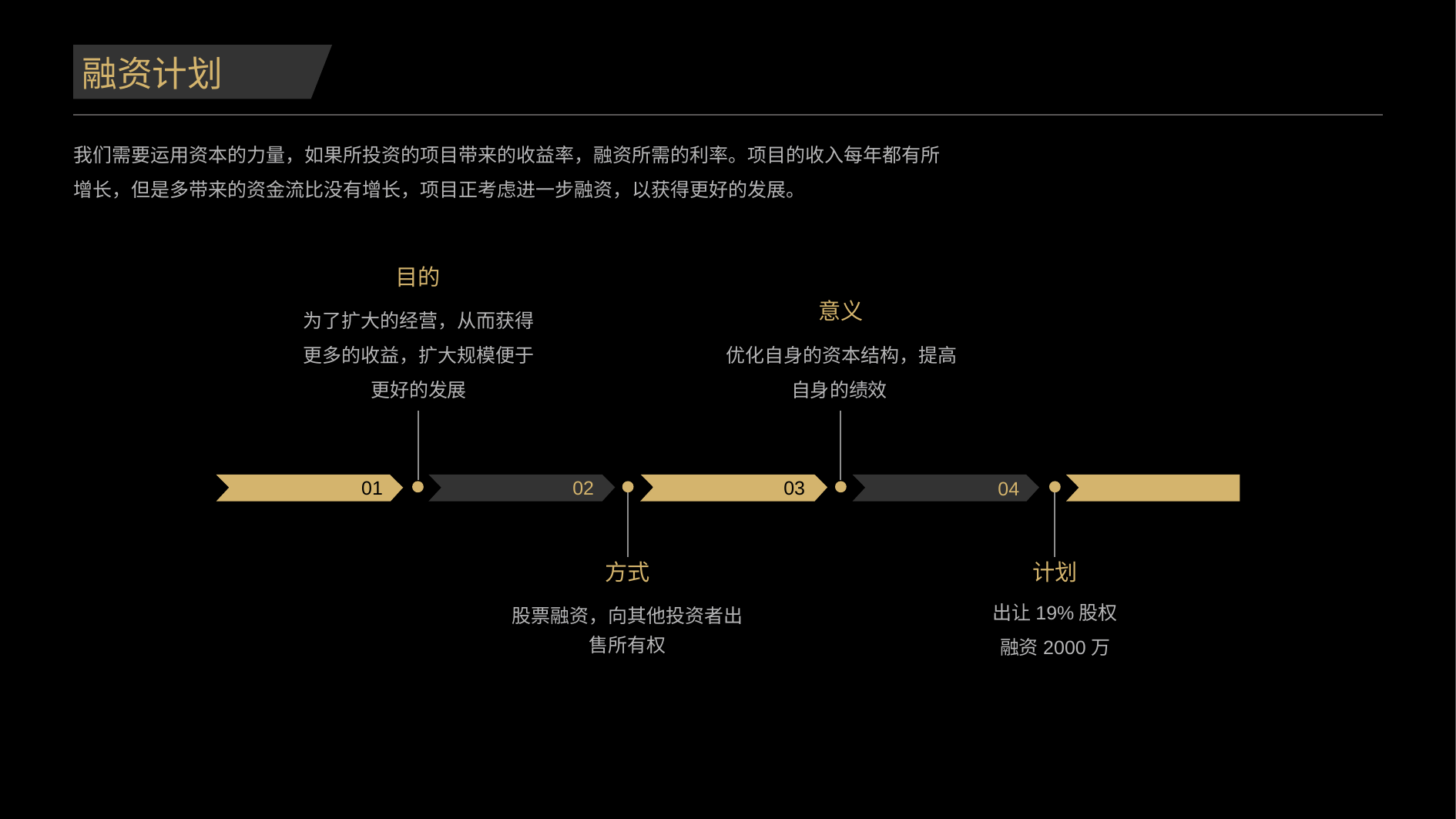

融资计划

我们需要运用资本的力量，如果所投资的项目带来的收益率，融资所需的利率。项目的收入每年都有所
增长，但是多带来的资金流比没有增长，项目正考虑进一步融资，以获得更好的发展。
目的
为了扩大的经营，从而获得
更多的收益，扩大规模便于
更好的发展
意义
优化自身的资本结构，提高
自身的绩效

01
02
03
04

方式
计划
出让19%股权
融资2000万
股票融资，向其他投资者出
售所有权